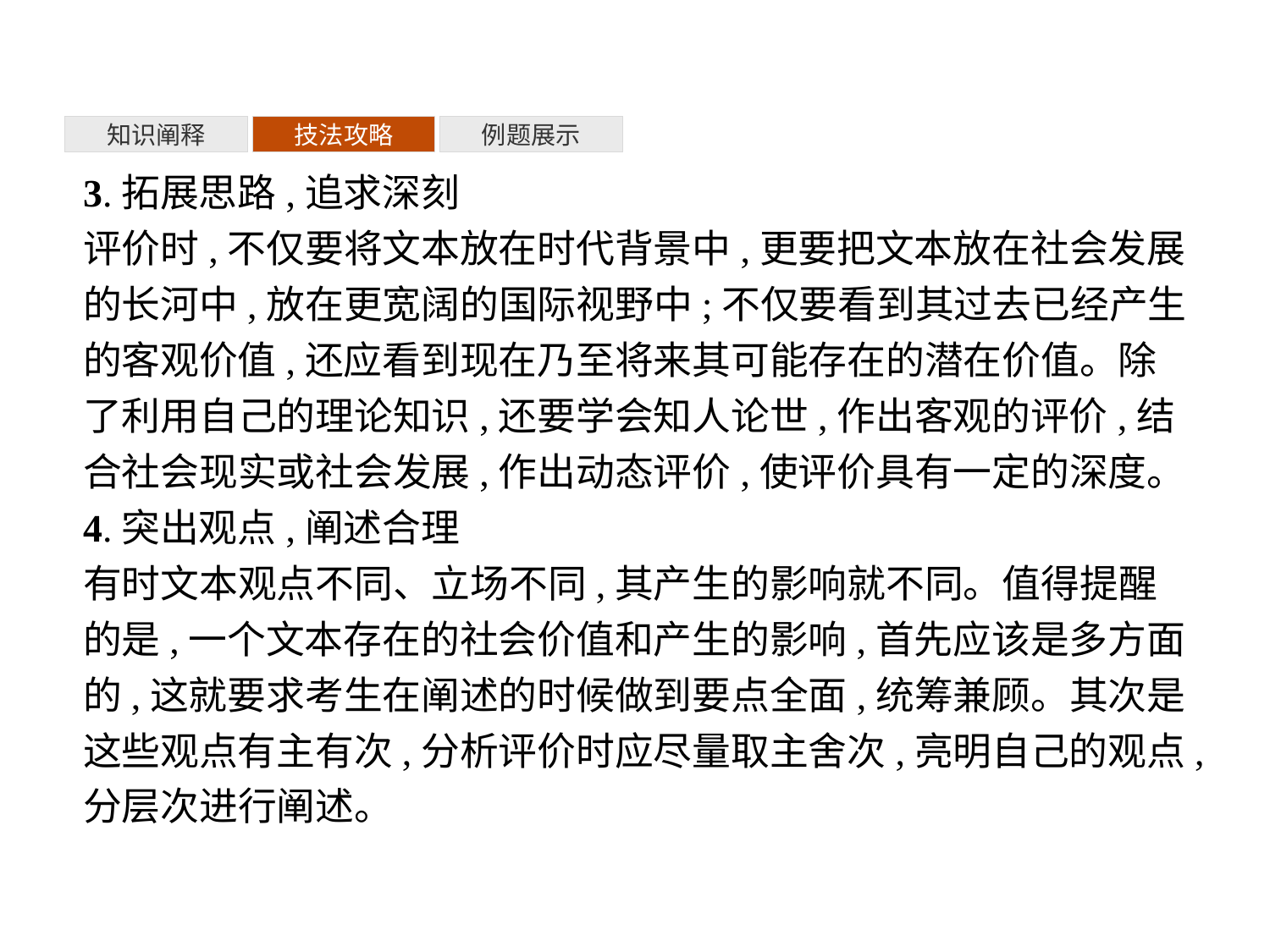

知识阐释
技法攻略
例题展示
3.拓展思路,追求深刻
评价时,不仅要将文本放在时代背景中,更要把文本放在社会发展的长河中,放在更宽阔的国际视野中;不仅要看到其过去已经产生的客观价值,还应看到现在乃至将来其可能存在的潜在价值。除了利用自己的理论知识,还要学会知人论世,作出客观的评价,结合社会现实或社会发展,作出动态评价,使评价具有一定的深度。
4.突出观点,阐述合理
有时文本观点不同、立场不同,其产生的影响就不同。值得提醒的是,一个文本存在的社会价值和产生的影响,首先应该是多方面的,这就要求考生在阐述的时候做到要点全面,统筹兼顾。其次是这些观点有主有次,分析评价时应尽量取主舍次,亮明自己的观点,分层次进行阐述。